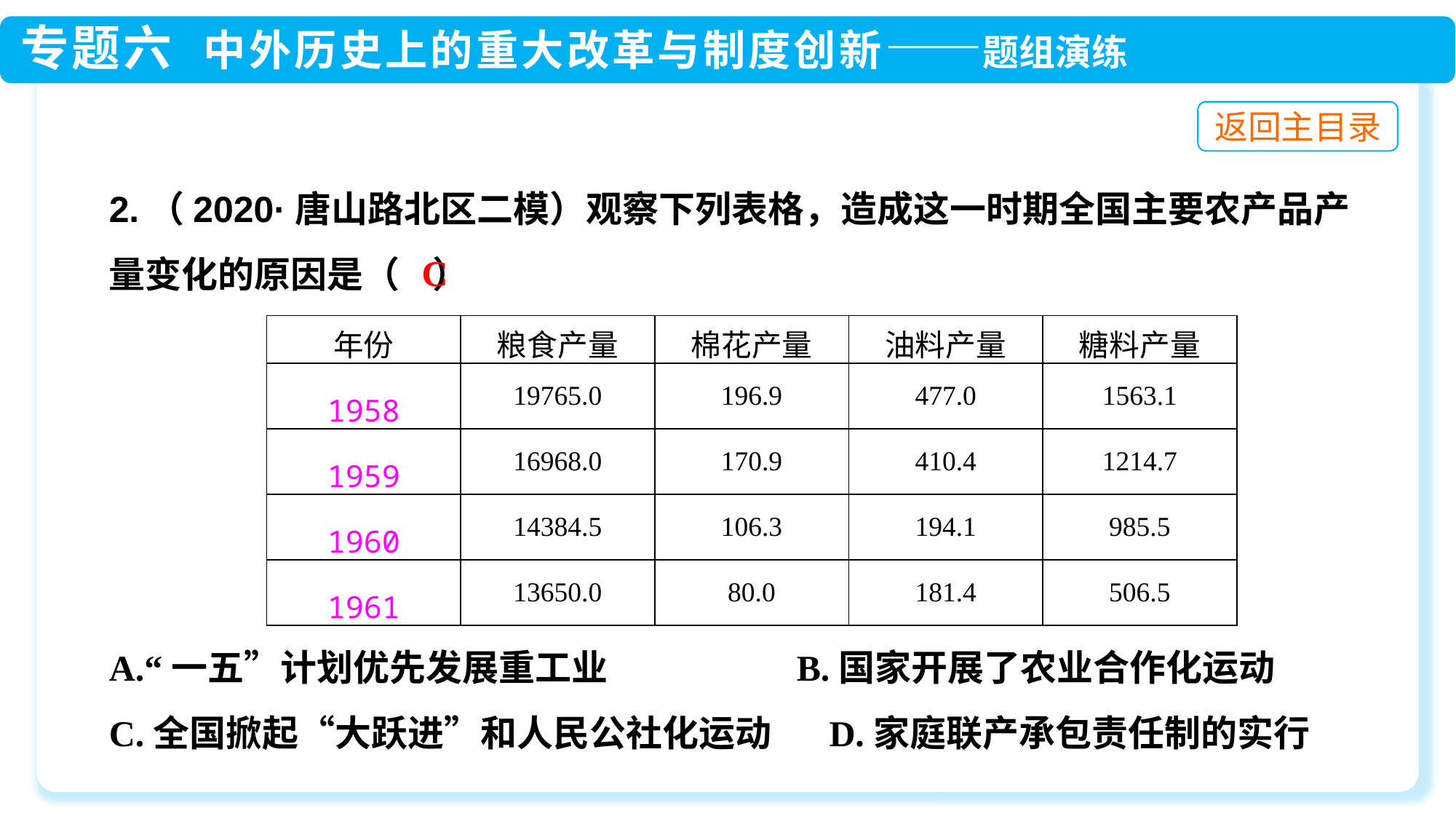

2.（2020·唐山路北区二模）观察下列表格，造成这一时期全国主要农产品产量变化的原因是（    ）

A.“一五”计划优先发展重工业                      B.国家开展了农业合作化运动
C.全国掀起“大跃进”和人民公社化运动      D.家庭联产承包责任制的实行
C
| 年份 | 粮食产量 | 棉花产量 | 油料产量 | 糖料产量 |
| --- | --- | --- | --- | --- |
| 1958 | 19765.0 | 196.9 | 477.0 | 1563.1 |
| 1959 | 16968.0 | 170.9 | 410.4 | 1214.7 |
| 1960 | 14384.5 | 106.3 | 194.1 | 985.5 |
| 1961 | 13650.0 | 80.0 | 181.4 | 506.5 |